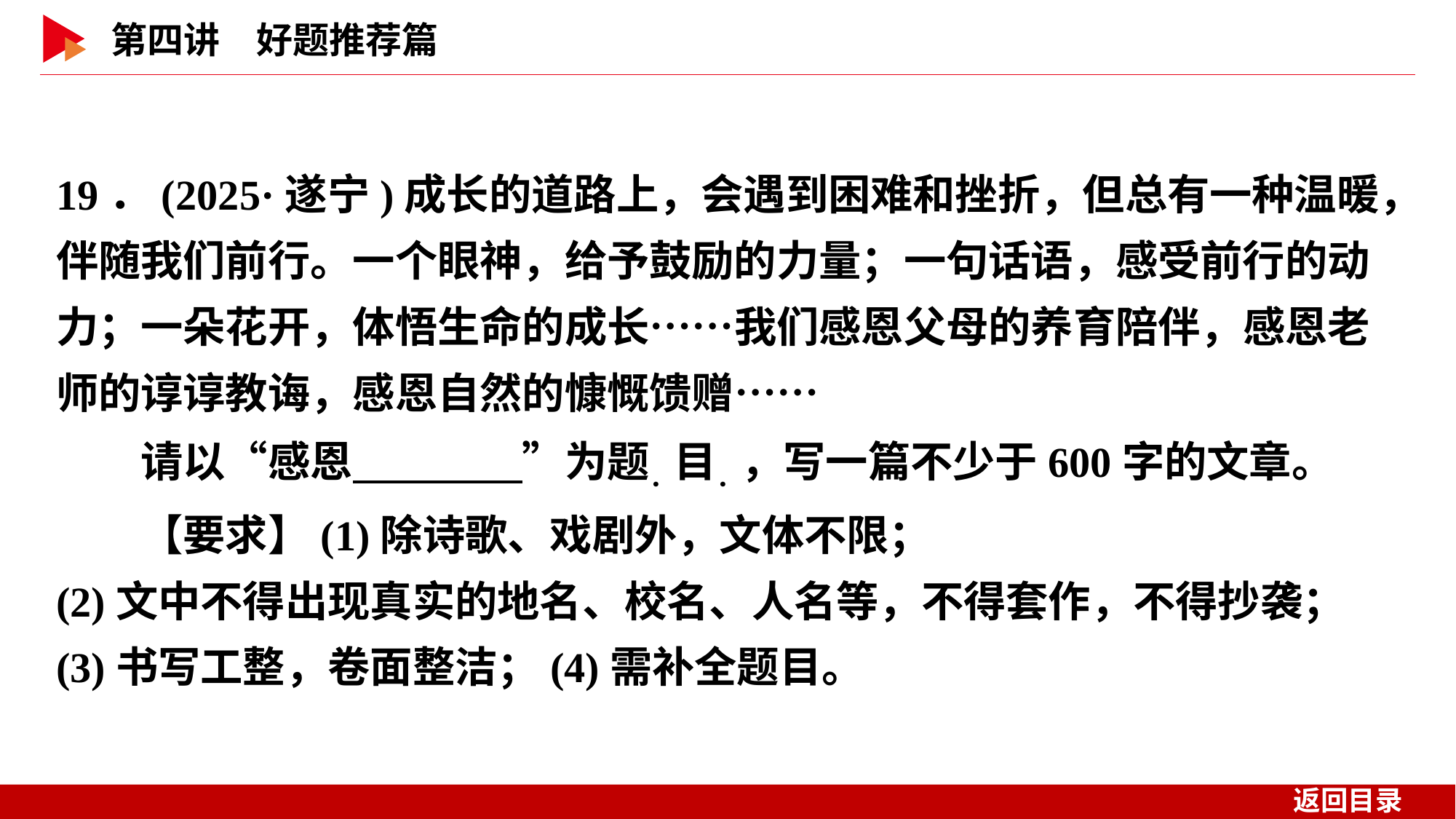

19．(2025·遂宁)成长的道路上，会遇到困难和挫折，但总有一种温暖，伴随我们前行。一个眼神，给予鼓励的力量；一句话语，感受前行的动力；一朵花开，体悟生命的成长……我们感恩父母的养育陪伴，感恩老师的谆谆教诲，感恩自然的慷慨馈赠……
　　请以“感恩　　　　”为题．目．，写一篇不少于600字的文章。
　　【要求】(1)除诗歌、戏剧外，文体不限；
(2)文中不得出现真实的地名、校名、人名等，不得套作，不得抄袭；(3)书写工整，卷面整洁；(4)需补全题目。